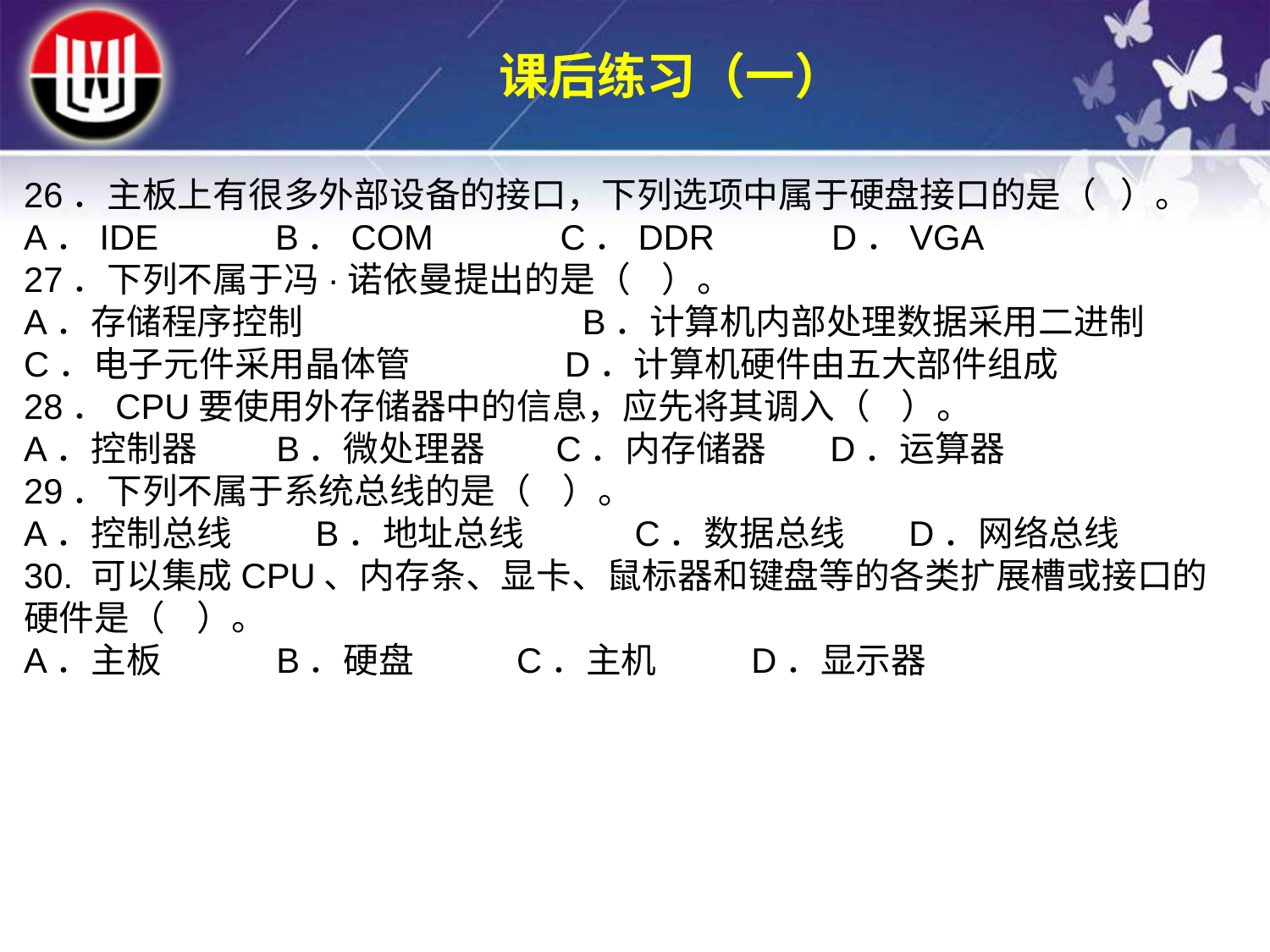

课后练习（一）
26．主板上有很多外部设备的接口，下列选项中属于硬盘接口的是（   ）。
A．IDE            B．COM             C．DDR            D．VGA
27．下列不属于冯·诺依曼提出的是（    ）。
A．存储程序控制          　　　　　  B．计算机内部处理数据采用二进制
C．电子元件采用晶体管              　D．计算机硬件由五大部件组成
28．CPU要使用外存储器中的信息，应先将其调入（    ）。
A．控制器         B．微处理器        C．内存储器       D．运算器
29．下列不属于系统总线的是（    ）。
A．控制总线    　 B．地址总线  　　  C．数据总线       D．网络总线
30. 可以集成CPU、内存条、显卡、鼠标器和键盘等的各类扩展槽或接口的硬件是（    ）。
A．主板       　  B．硬盘            C．主机           D．显示器